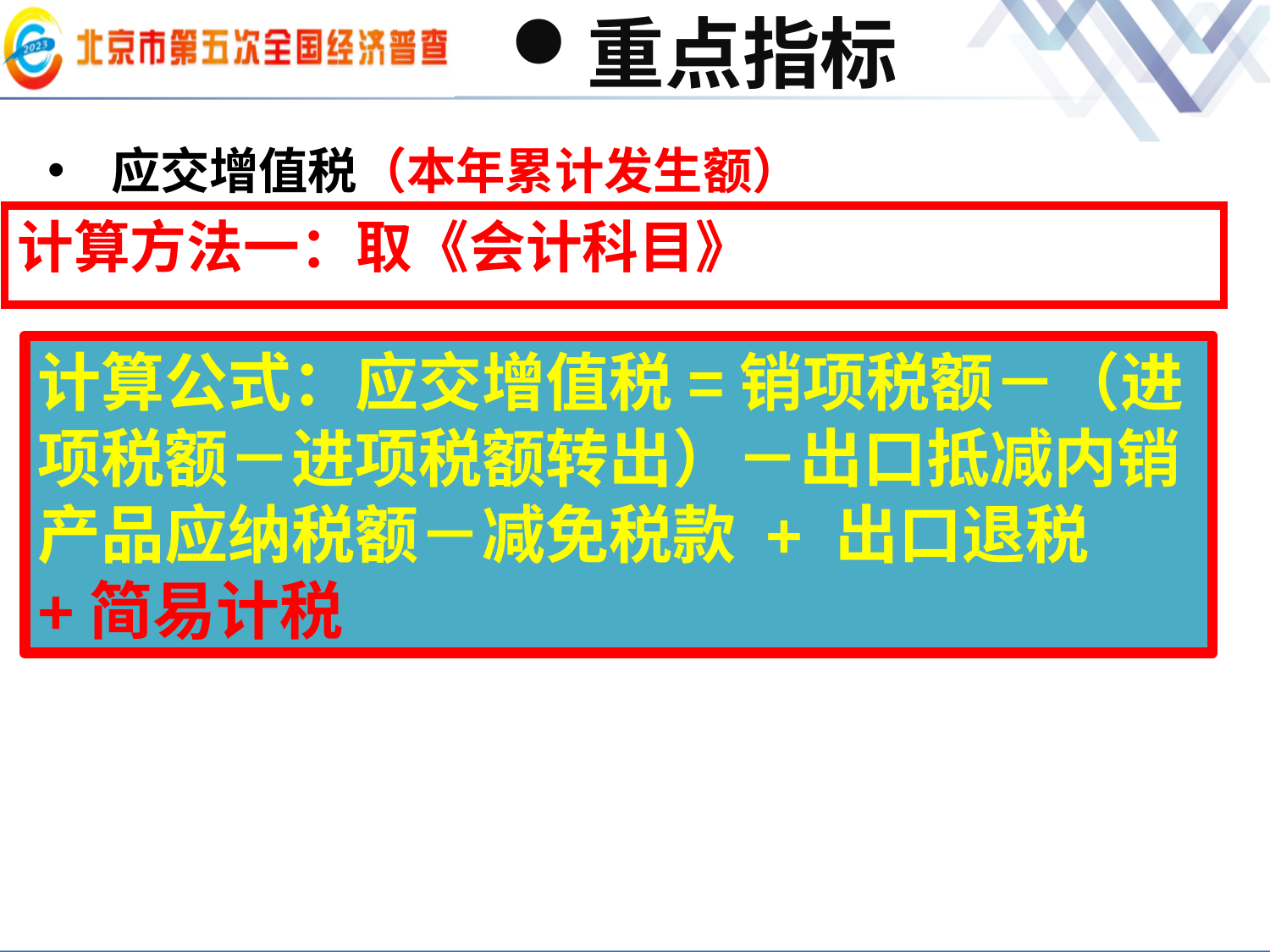

# 重点指标
应交增值税（本年累计发生额）
计算方法一：取《会计科目》
        按照税法规定，以销售货物、服务、
计算公式：应交增值税=销项税额－（进项税额－进项税额转出）－出口抵减内销产品应纳税额－减免税款 + 出口退税+简易计税